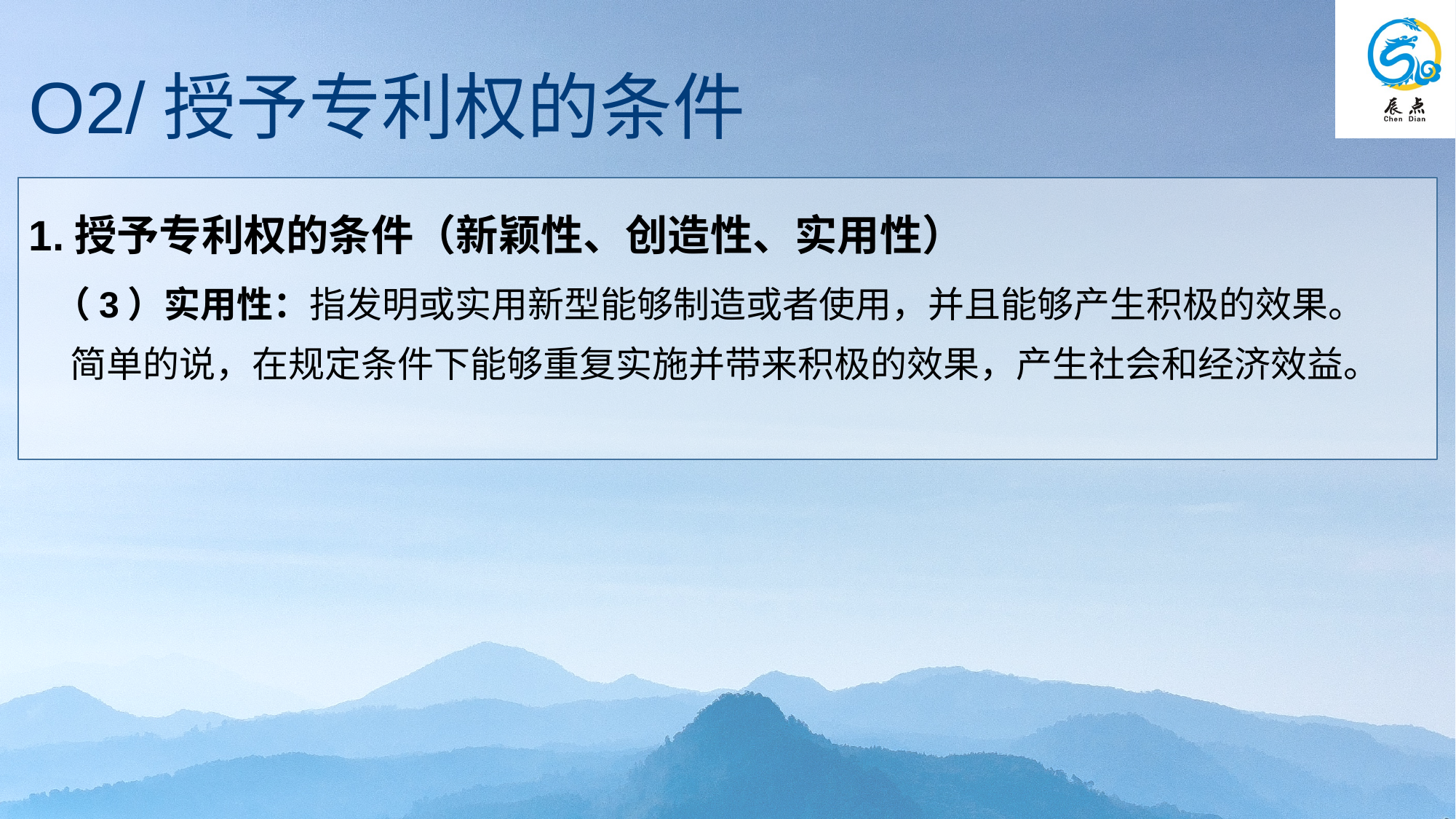

O2/授予专利权的条件
1.授予专利权的条件（新颖性、创造性、实用性）
  （3）实用性：指发明或实用新型能够制造或者使用，并且能够产生积极的效果。
    简单的说，在规定条件下能够重复实施并带来积极的效果，产生社会和经济效益。

13